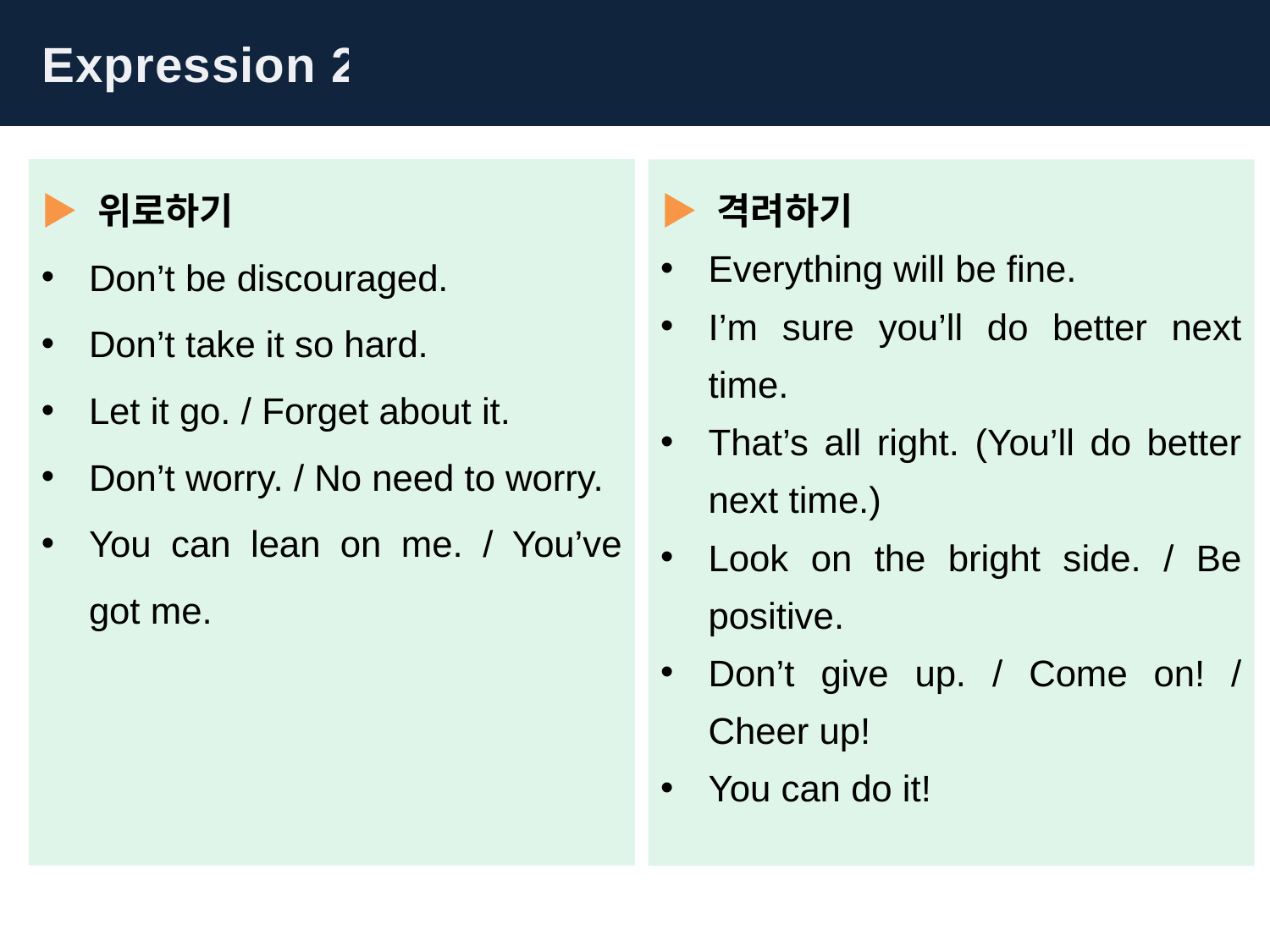

Expression 2
▶ 위로하기
Don’t be discouraged.
Don’t take it so hard.
Let it go. / Forget about it.
Don’t worry. / No need to worry.
You can lean on me. / You’ve got me.
▶ 격려하기
Everything will be fine.
I’m sure you’ll do better next time.
That’s all right. (You’ll do better next time.)
Look on the bright side. / Be positive.
Don’t give up. / Come on! / Cheer up!
You can do it!